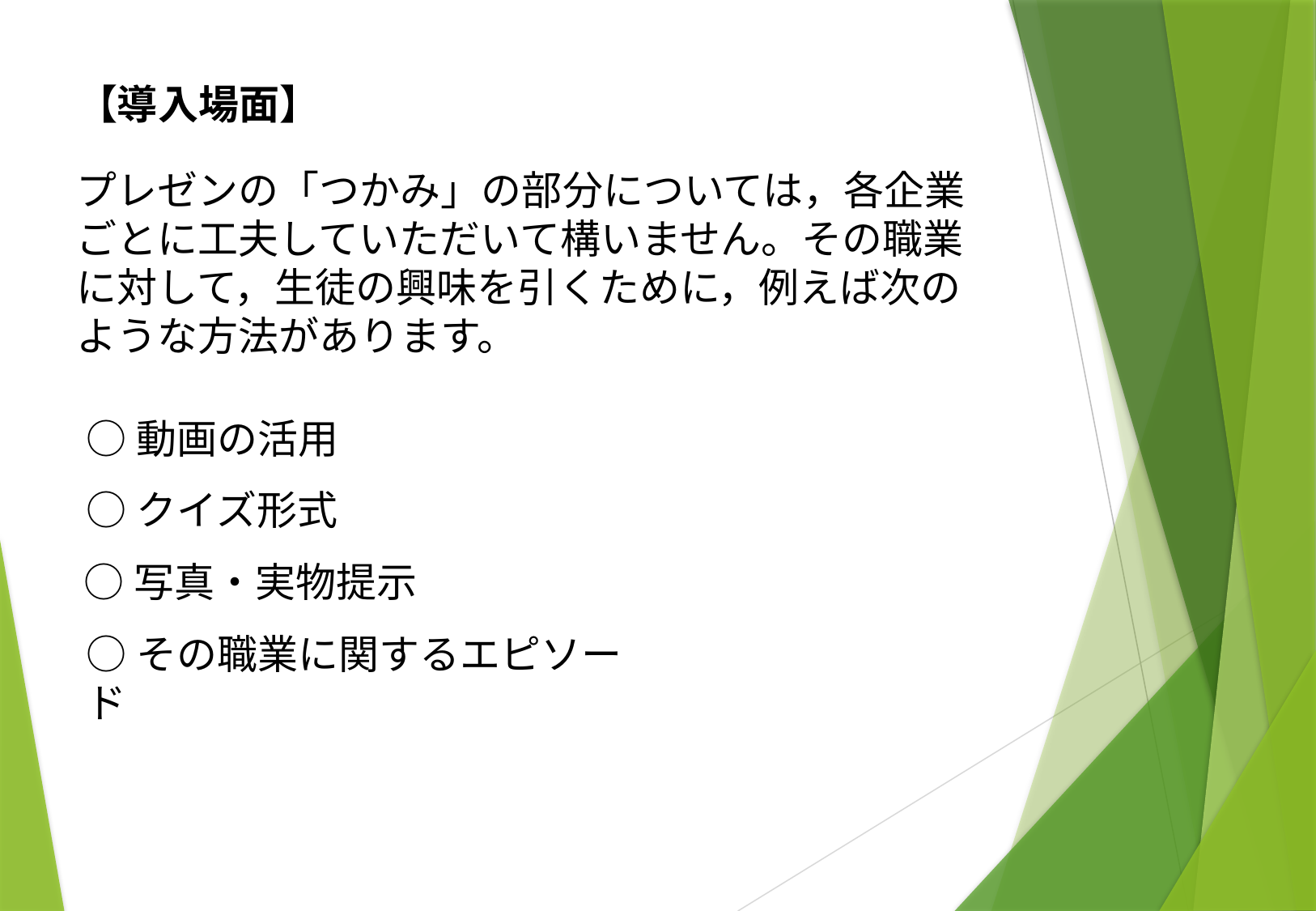

【導入場面】
プレゼンの「つかみ」の部分については，各企業ごとに工夫していただいて構いません。その職業に対して，生徒の興味を引くために，例えば次のような方法があります。
○動画の活用
○クイズ形式
○写真・実物提示
○その職業に関するエピソード